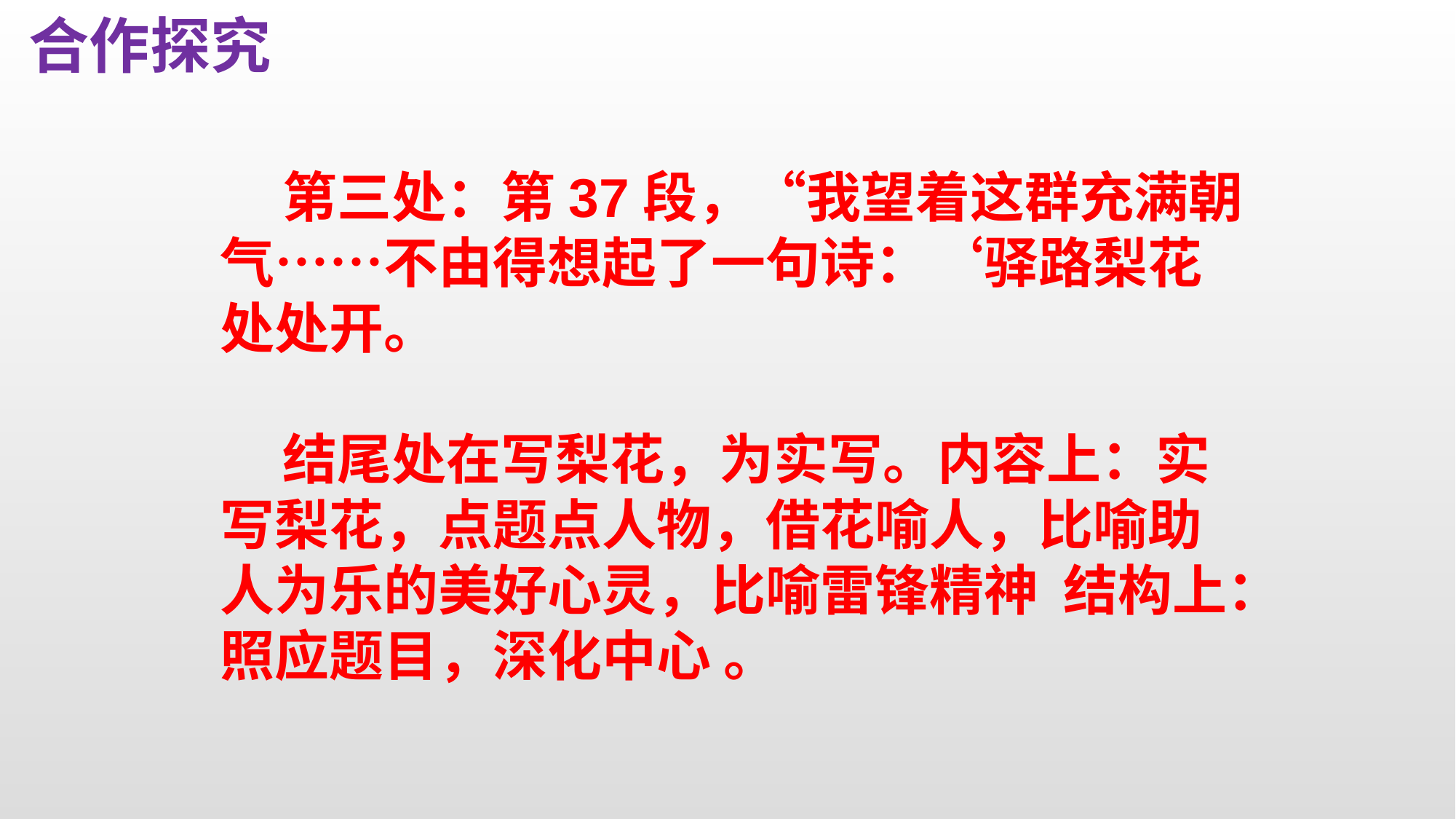

合作探究
    第三处：第37段，“我望着这群充满朝气……不由得想起了一句诗：‘驿路梨花处处开。

    结尾处在写梨花，为实写。内容上：实写梨花，点题点人物，借花喻人，比喻助人为乐的美好心灵，比喻雷锋精神  结构上：照应题目，深化中心 。